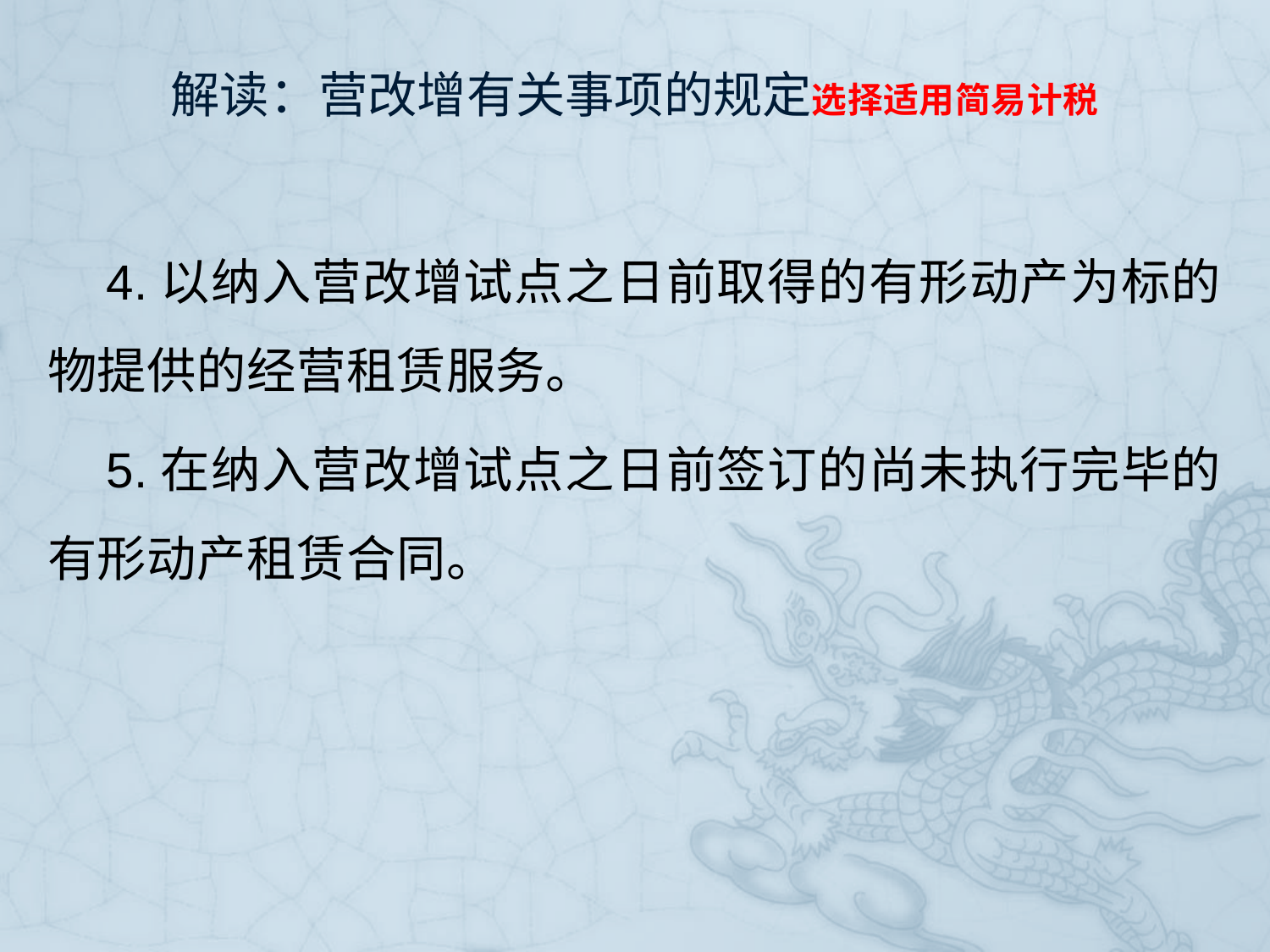

# 解读：营改增有关事项的规定选择适用简易计税

4.以纳入营改增试点之日前取得的有形动产为标的物提供的经营租赁服务。
5.在纳入营改增试点之日前签订的尚未执行完毕的有形动产租赁合同。